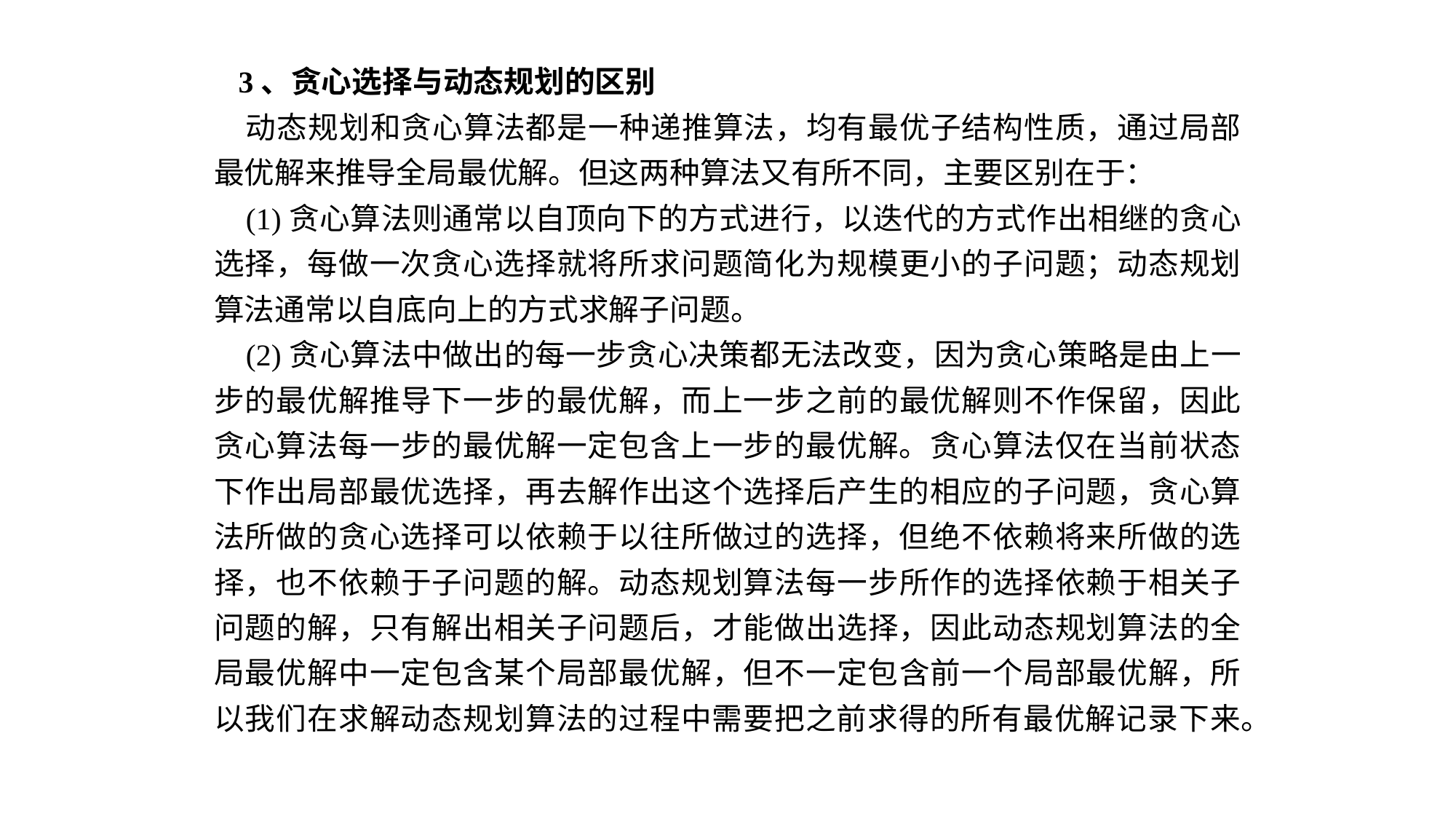

3、贪心选择与动态规划的区别
动态规划和贪心算法都是一种递推算法，均有最优子结构性质，通过局部最优解来推导全局最优解。但这两种算法又有所不同，主要区别在于：
(1)贪心算法则通常以自顶向下的方式进行，以迭代的方式作出相继的贪心选择，每做一次贪心选择就将所求问题简化为规模更小的子问题；动态规划算法通常以自底向上的方式求解子问题。
(2)贪心算法中做出的每一步贪心决策都无法改变，因为贪心策略是由上一步的最优解推导下一步的最优解，而上一步之前的最优解则不作保留，因此贪心算法每一步的最优解一定包含上一步的最优解。贪心算法仅在当前状态下作出局部最优选择，再去解作出这个选择后产生的相应的子问题，贪心算法所做的贪心选择可以依赖于以往所做过的选择，但绝不依赖将来所做的选择，也不依赖于子问题的解。动态规划算法每一步所作的选择依赖于相关子问题的解，只有解出相关子问题后，才能做出选择，因此动态规划算法的全局最优解中一定包含某个局部最优解，但不一定包含前一个局部最优解，所以我们在求解动态规划算法的过程中需要把之前求得的所有最优解记录下来。